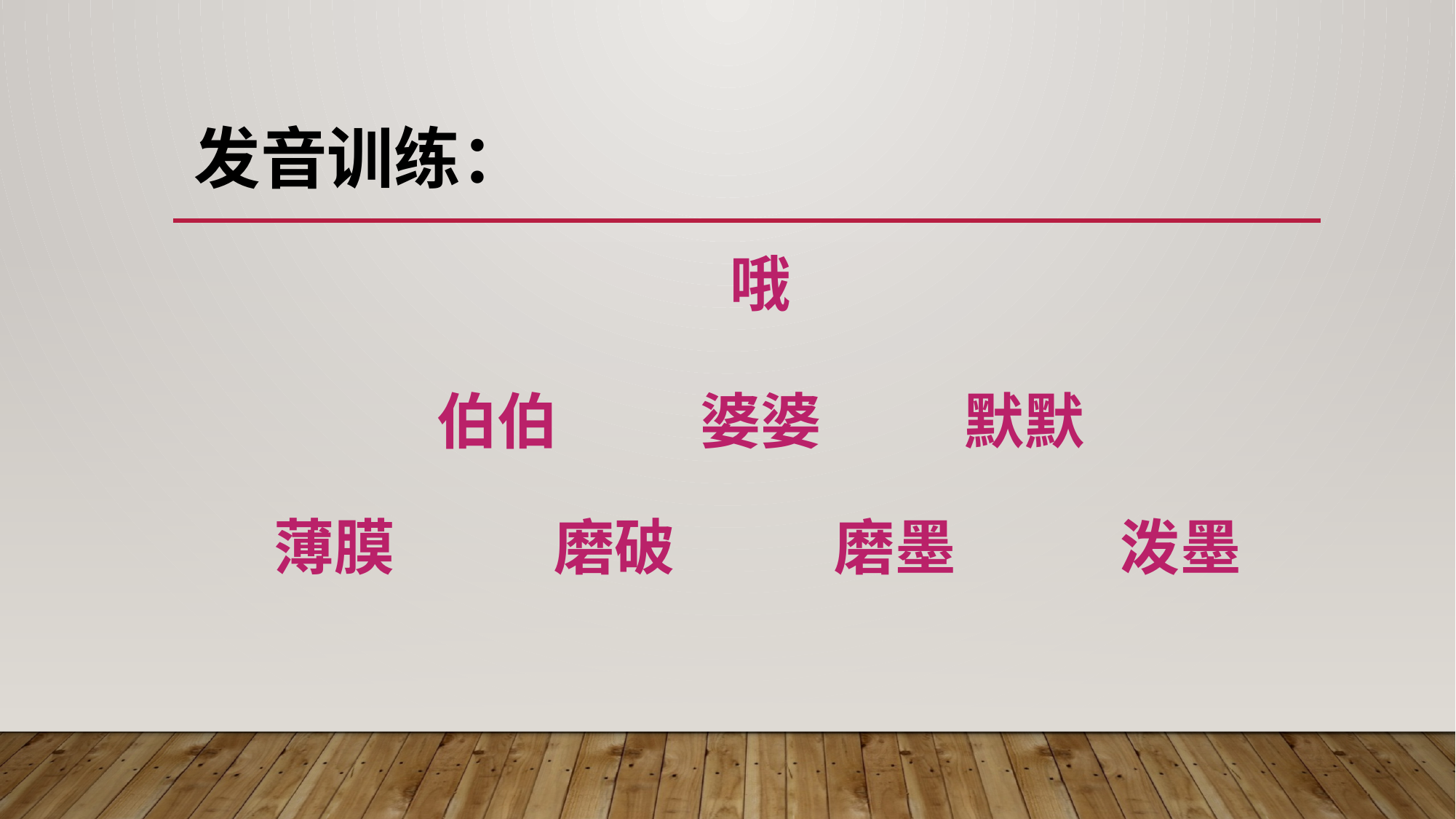

# 发音训练：
哦
伯伯
默默
婆婆
泼墨
薄膜
磨破
磨墨